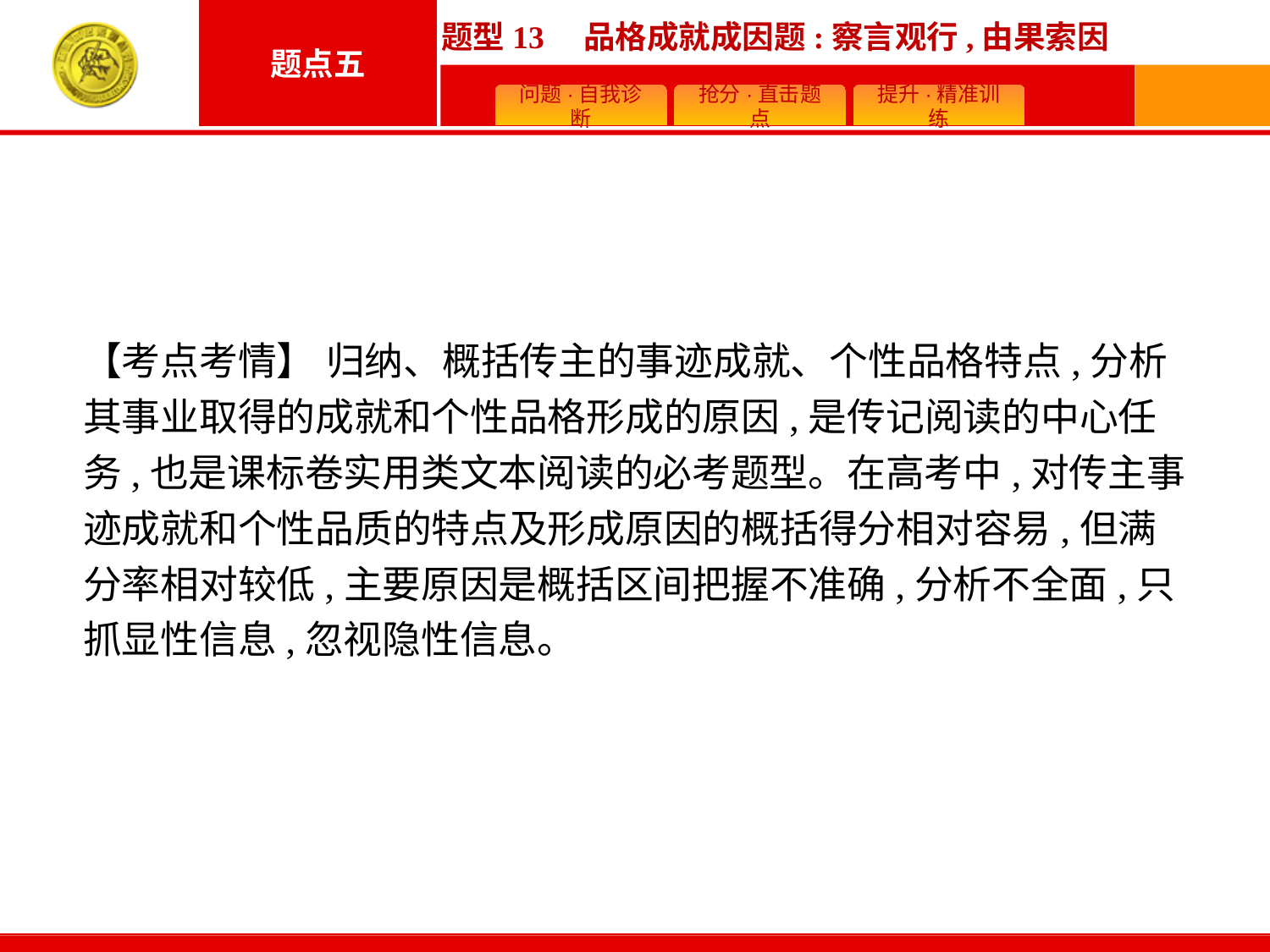

【考点考情】 归纳、概括传主的事迹成就、个性品格特点,分析其事业取得的成就和个性品格形成的原因,是传记阅读的中心任务,也是课标卷实用类文本阅读的必考题型。在高考中,对传主事迹成就和个性品质的特点及形成原因的概括得分相对容易,但满分率相对较低,主要原因是概括区间把握不准确,分析不全面,只抓显性信息,忽视隐性信息。